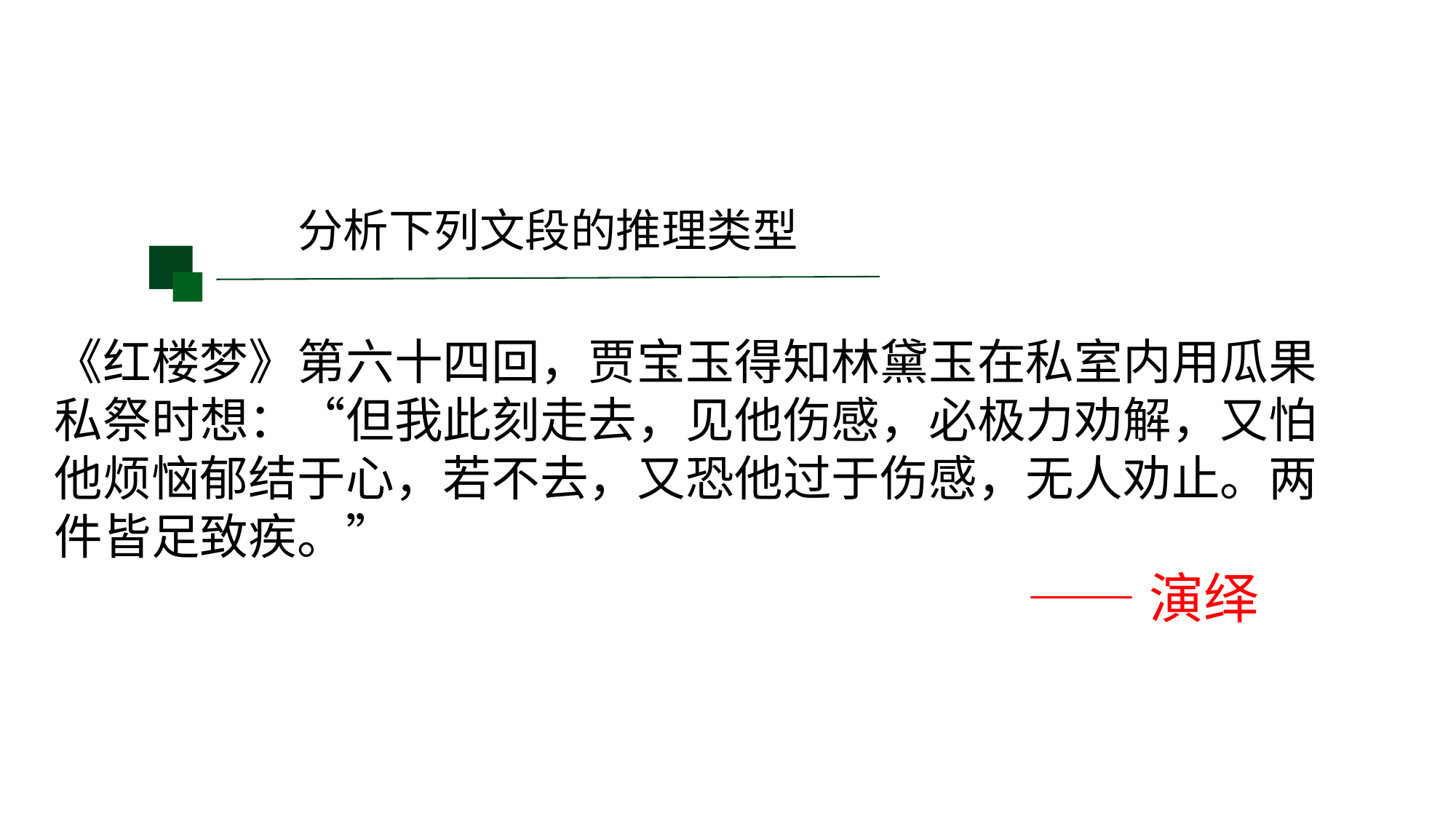

分析下列文段的推理类型

《红楼梦》第六十四回，贾宝玉得知林黛玉在私室内用瓜果私祭时想：“但我此刻走去，见他伤感，必极力劝解，又怕他烦恼郁结于心，若不去，又恐他过于伤感，无人劝止。两件皆足致疾。”
——演绎